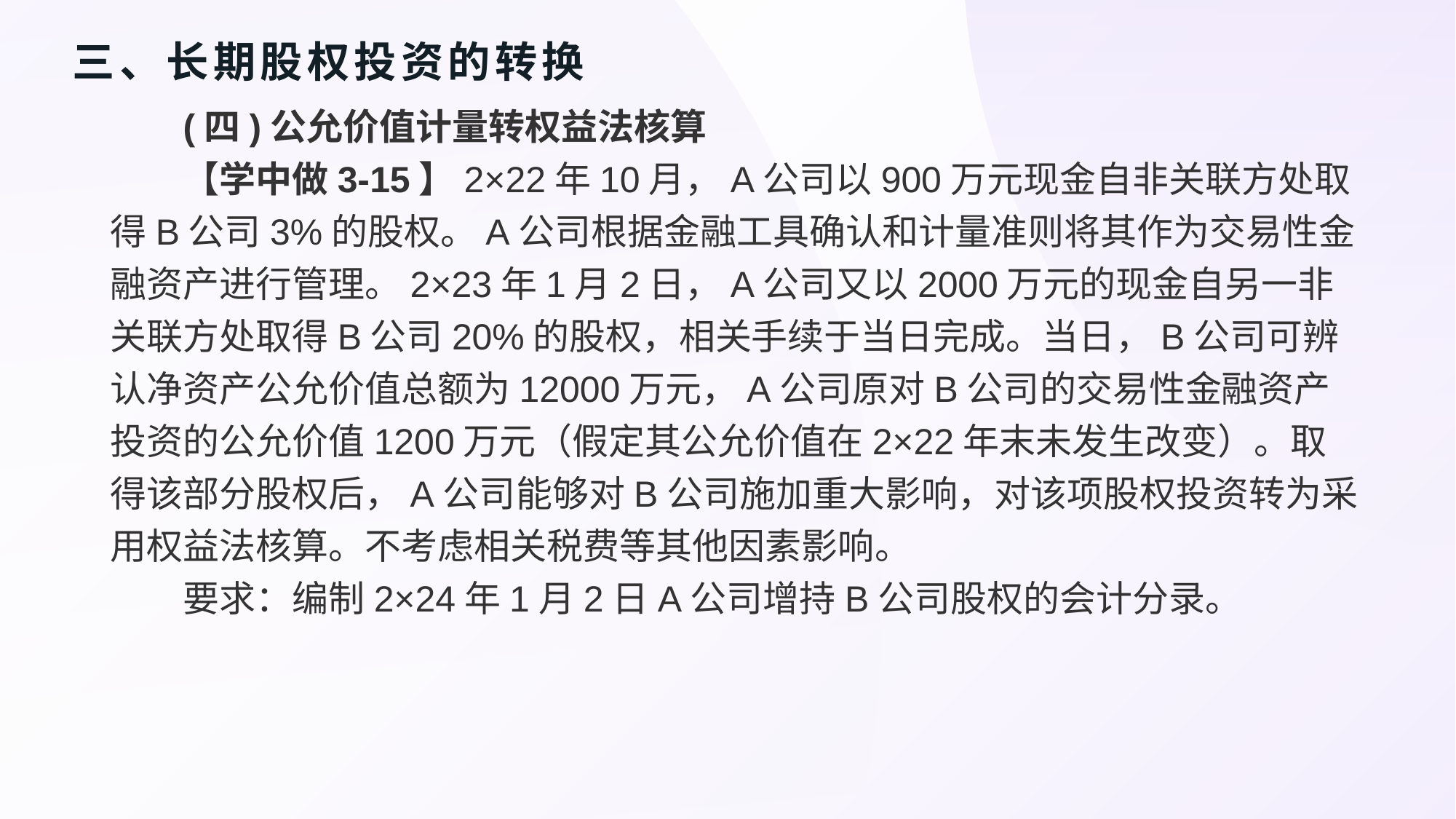

# 三、长期股权投资的转换
(四)公允价值计量转权益法核算
【学中做3-15】2×22年10月，A公司以900万元现金自非关联方处取得B公司3%的股权。A公司根据金融工具确认和计量准则将其作为交易性金融资产进行管理。2×23年1月2日，A公司又以2000万元的现金自另一非关联方处取得B公司20%的股权，相关手续于当日完成。当日，B公司可辨认净资产公允价值总额为12000万元，A公司原对B公司的交易性金融资产投资的公允价值1200万元（假定其公允价值在2×22年末未发生改变）。取得该部分股权后，A公司能够对B公司施加重大影响，对该项股权投资转为采用权益法核算。不考虑相关税费等其他因素影响。
要求：编制2×24年1月2日A公司增持B公司股权的会计分录。